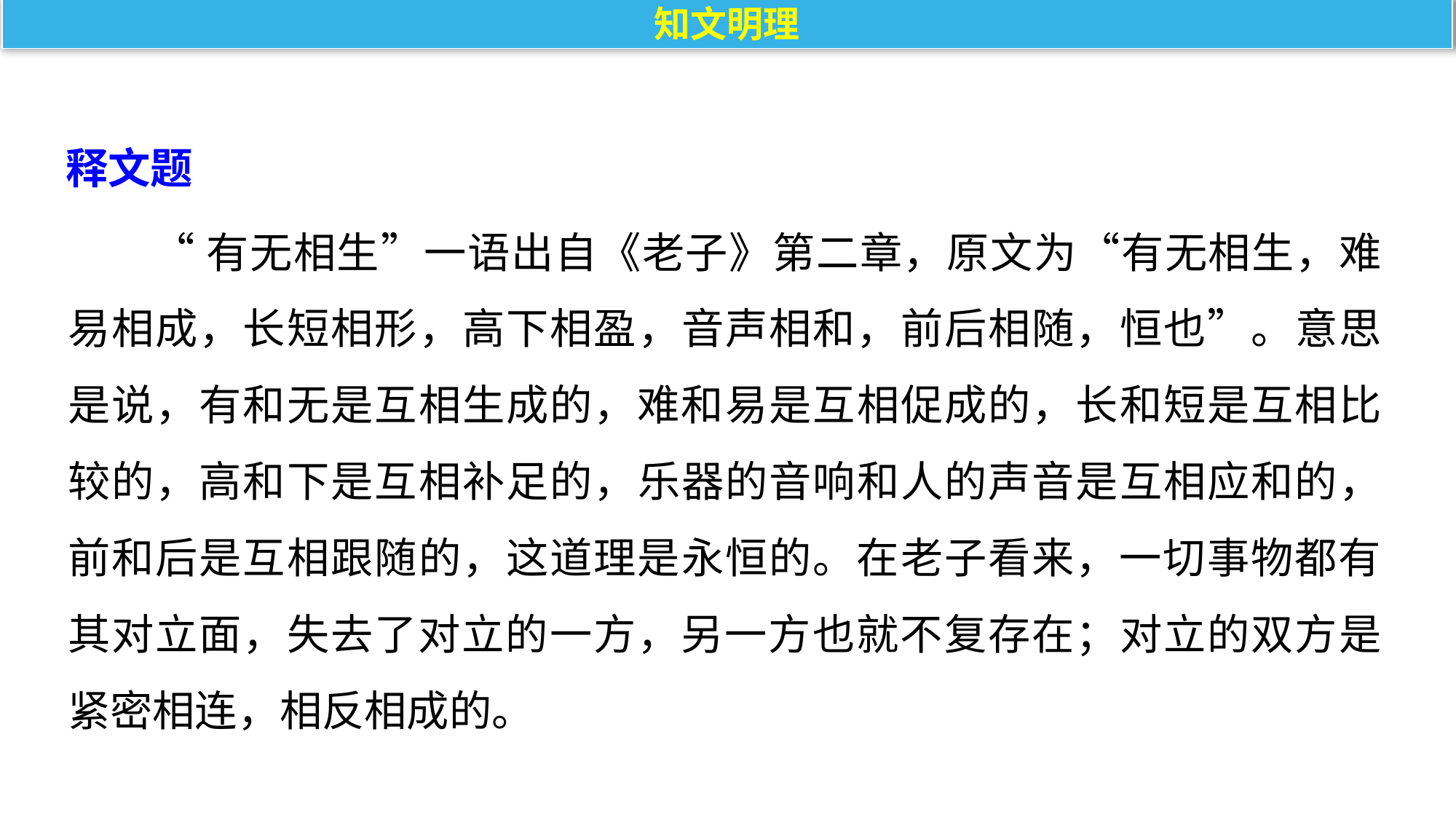

知文明理
 释文题
“有无相生”一语出自《老子》第二章，原文为“有无相生，难易相成，长短相形，高下相盈，音声相和，前后相随，恒也”。意思是说，有和无是互相生成的，难和易是互相促成的，长和短是互相比较的，高和下是互相补足的，乐器的音响和人的声音是互相应和的，前和后是互相跟随的，这道理是永恒的。在老子看来，一切事物都有其对立面，失去了对立的一方，另一方也就不复存在；对立的双方是紧密相连，相反相成的。